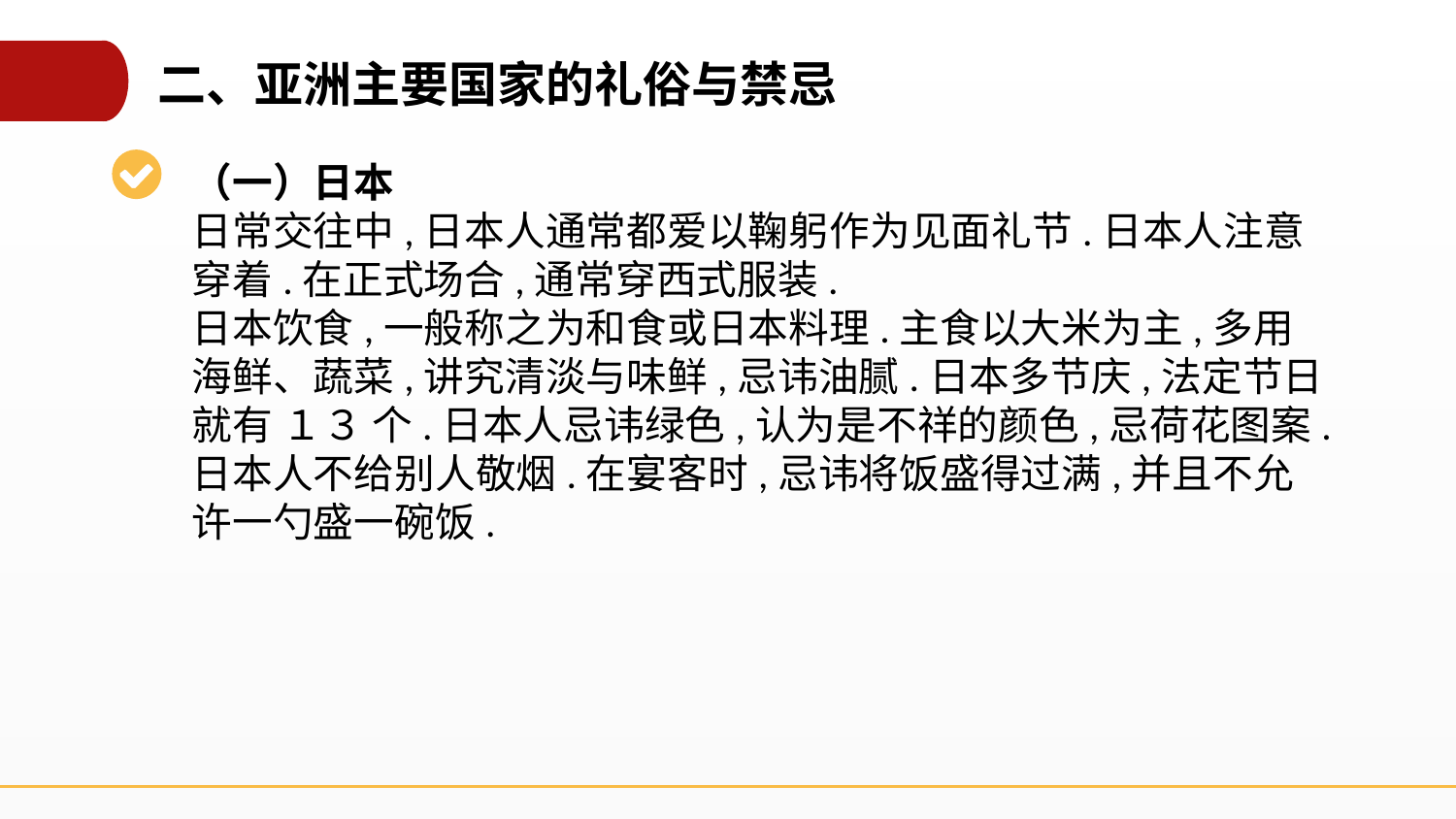

二、亚洲主要国家的礼俗与禁忌

（一）日本
日常交往中,日本人通常都爱以鞠躬作为见面礼节.日本人注意穿着.在正式场合,通常穿西式服装.
日本饮食,一般称之为和食或日本料理.主食以大米为主,多用海鲜、蔬菜,讲究清淡与味鲜,忌讳油腻.日本多节庆,法定节日就有 １３ 个.日本人忌讳绿色,认为是不祥的颜色,忌荷花图案.日本人不给别人敬烟.在宴客时,忌讳将饭盛得过满,并且不允许一勺盛一碗饭.